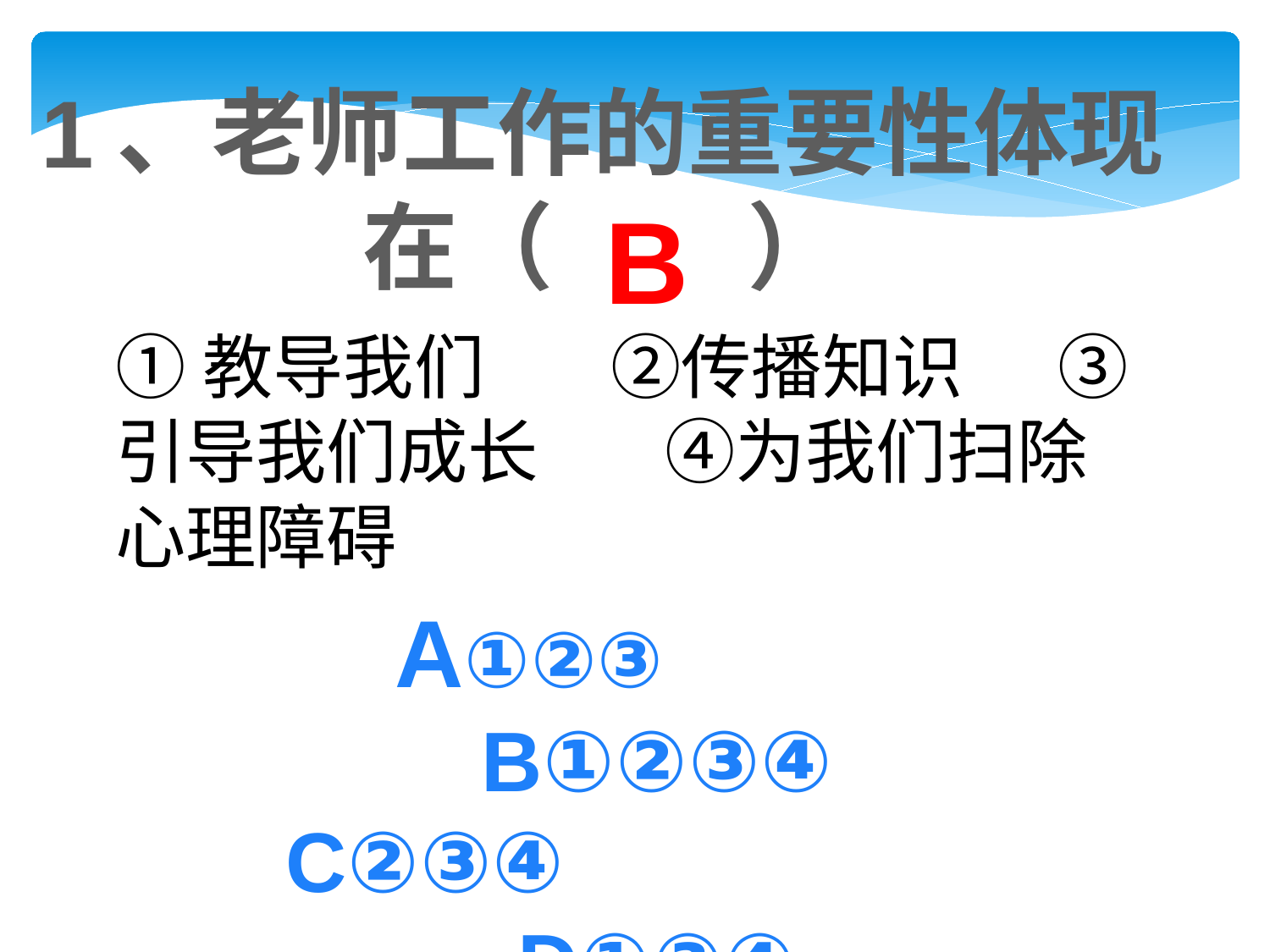

1、老师工作的重要性体现
在（         ）
B
①教导我们        ②传播知识      ③引导我们成长        ④为我们扫除心理障碍
   A①②③                B①②③④
C②③④                    D①③④